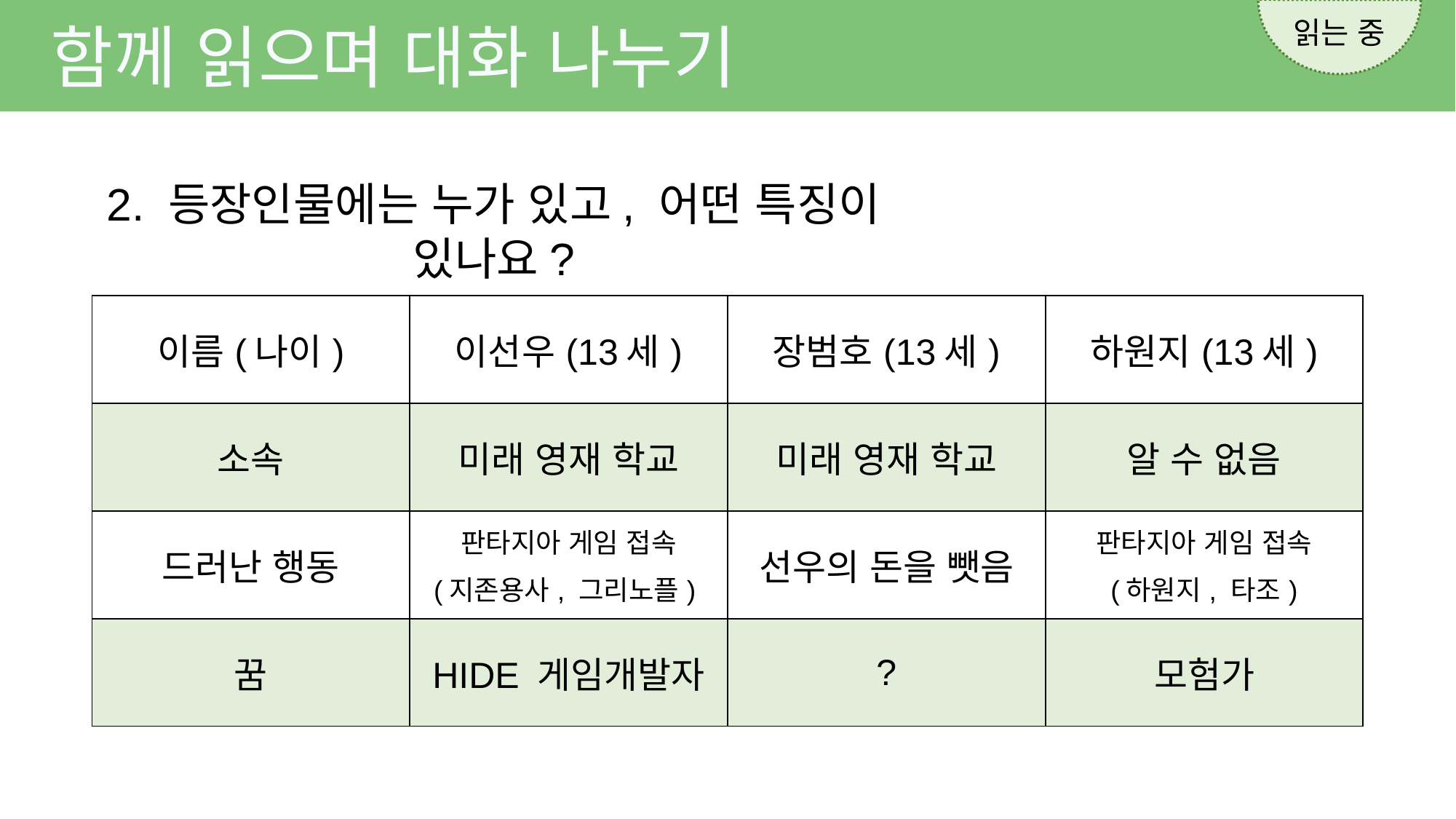

읽는 중

함께 읽으며 대화 나누기
2. 등장인물에는 누가 있고, 어떤 특징이 있나요?
| 이름(나이) | 이선우(13세) | 장범호(13세) | 하원지(13세) |
| --- | --- | --- | --- |
| 소속 | 미래 영재 학교 | 미래 영재 학교 | 알 수 없음 |
| 드러난 행동 | 판타지아 게임 접속 (지존용사, 그리노플) | 선우의 돈을 뺏음 | 판타지아 게임 접속 (하원지, 타조) |
| 꿈 | HIDE 게임개발자 | ? | 모험가 |